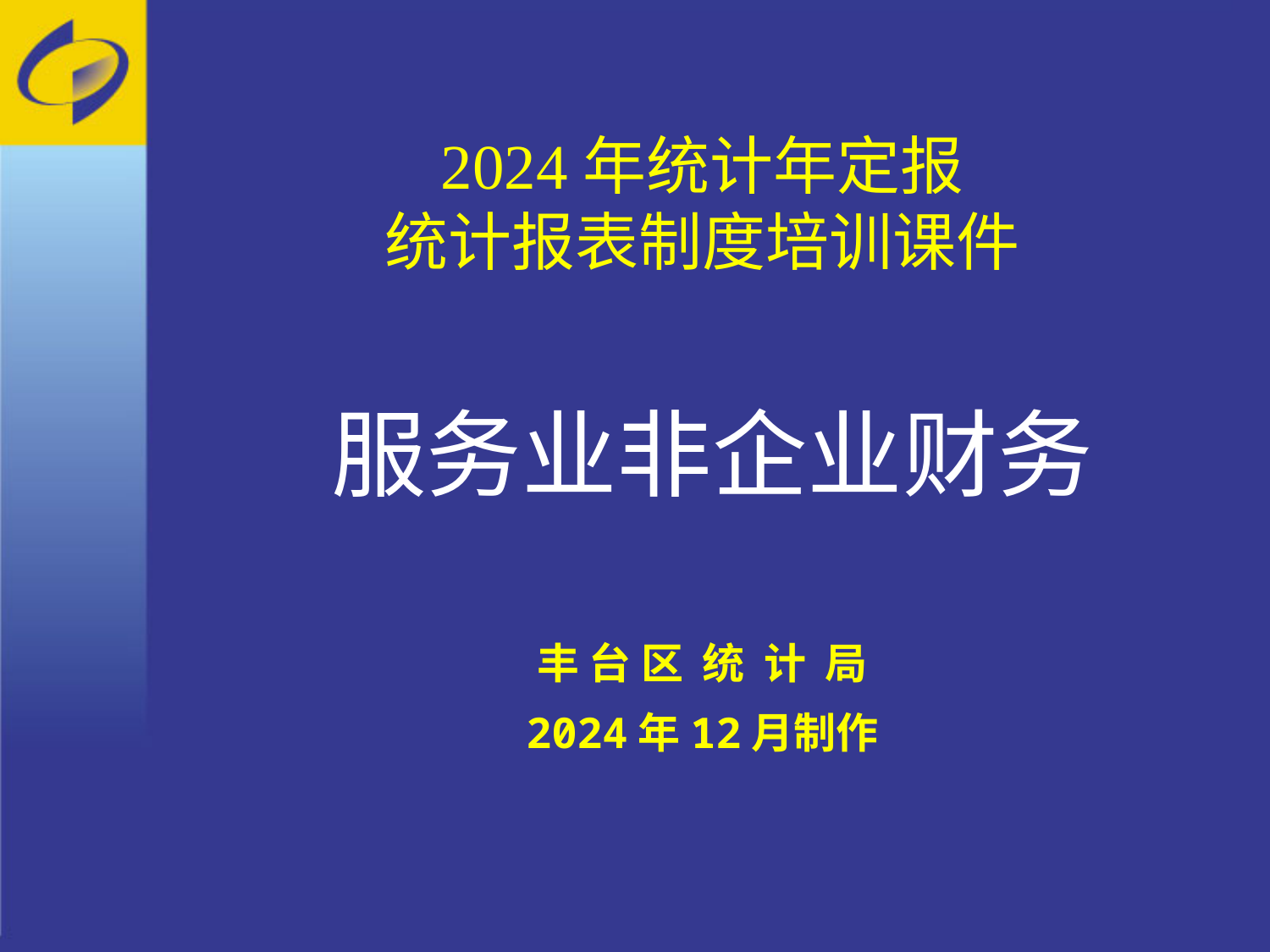

2024年统计年定报
统计报表制度培训课件
服务业非企业财务

丰 台 区  统  计  局
2024年12月制作